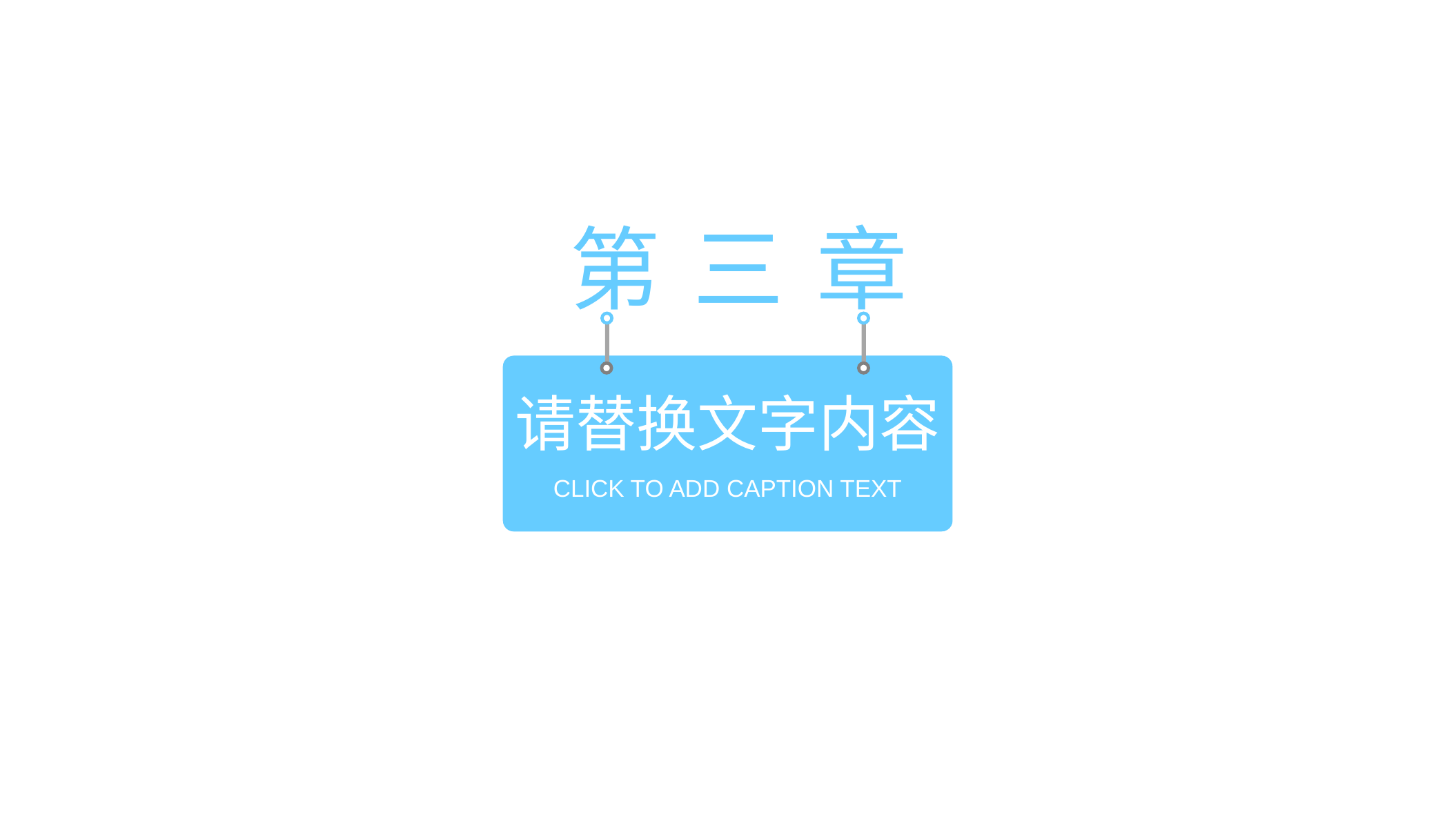

第 三 章

请替换文字内容
CLICK TO ADD CAPTION TEXT